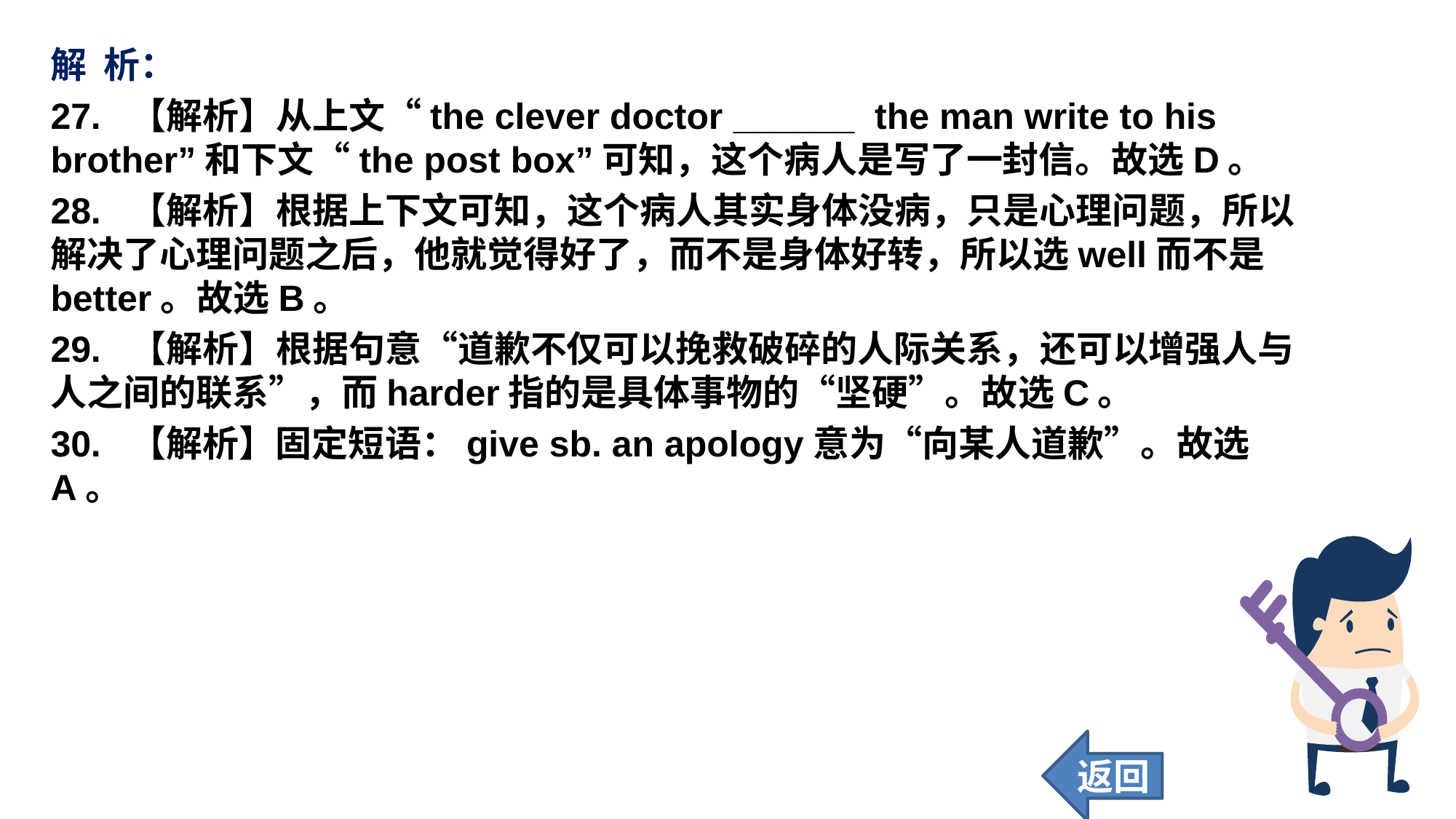

解  析：
27.  【解析】从上文“the clever doctor ______  the man write to his brother”和下文“the post box”可知，这个病人是写了一封信。故选D。
28.  【解析】根据上下文可知，这个病人其实身体没病，只是心理问题，所以解决了心理问题之后，他就觉得好了，而不是身体好转，所以选well而不是better。故选B。
29.  【解析】根据句意“道歉不仅可以挽救破碎的人际关系，还可以增强人与人之间的联系”，而harder指的是具体事物的“坚硬”。故选C。
30.  【解析】固定短语：give sb. an apology意为“向某人道歉”。故选A。

返回
28